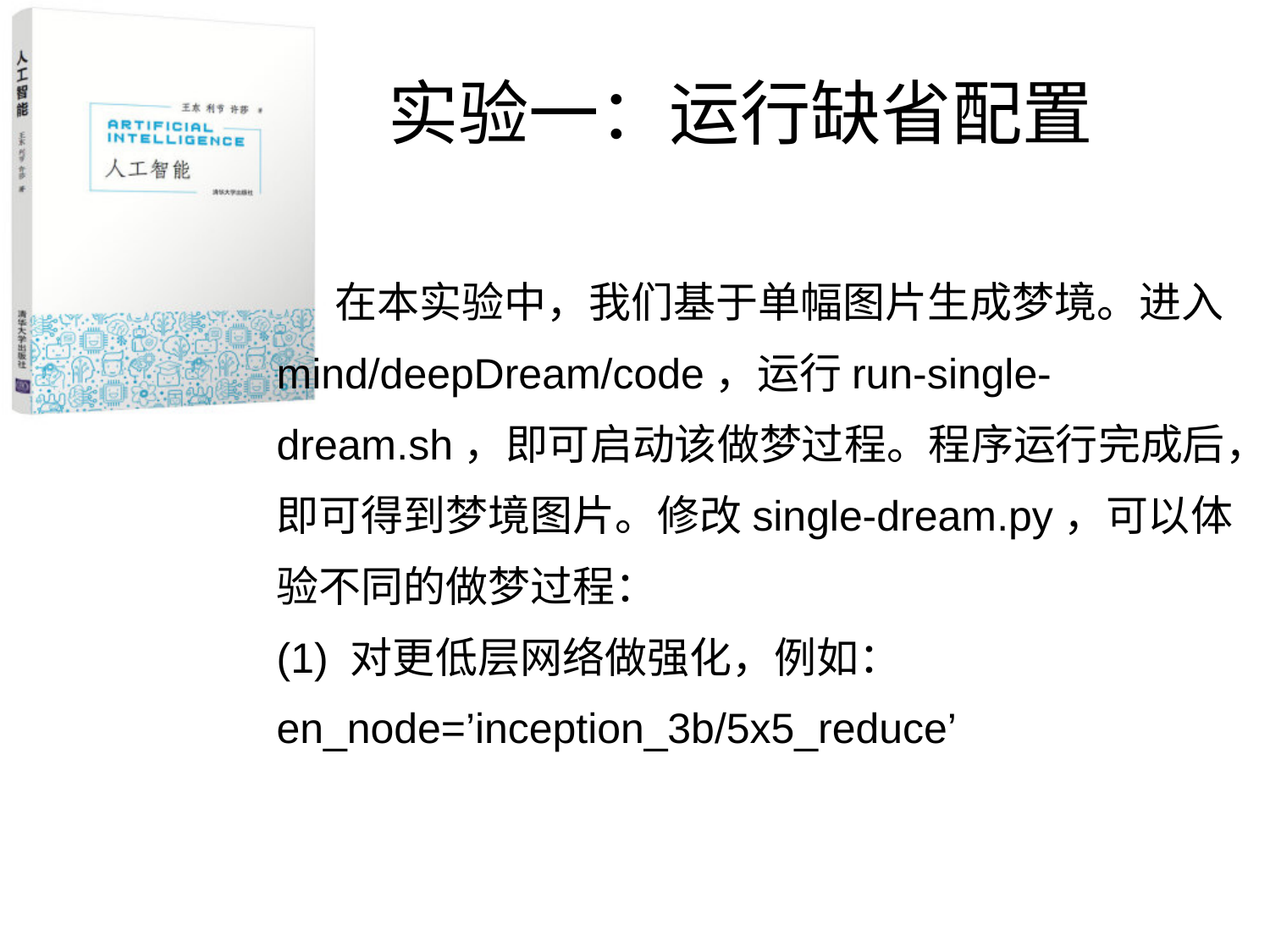

实验一：运行缺省配置
       在本实验中，我们基于单幅图片生成梦境。进入mind/deepDream/code，运行run-single-dream.sh，即可启动该做梦过程。程序运行完成后，即可得到梦境图片。修改single-dream.py，可以体验不同的做梦过程：
(1) 对更低层网络做强化，例如：
en_node=’inception_3b/5x5_reduce’